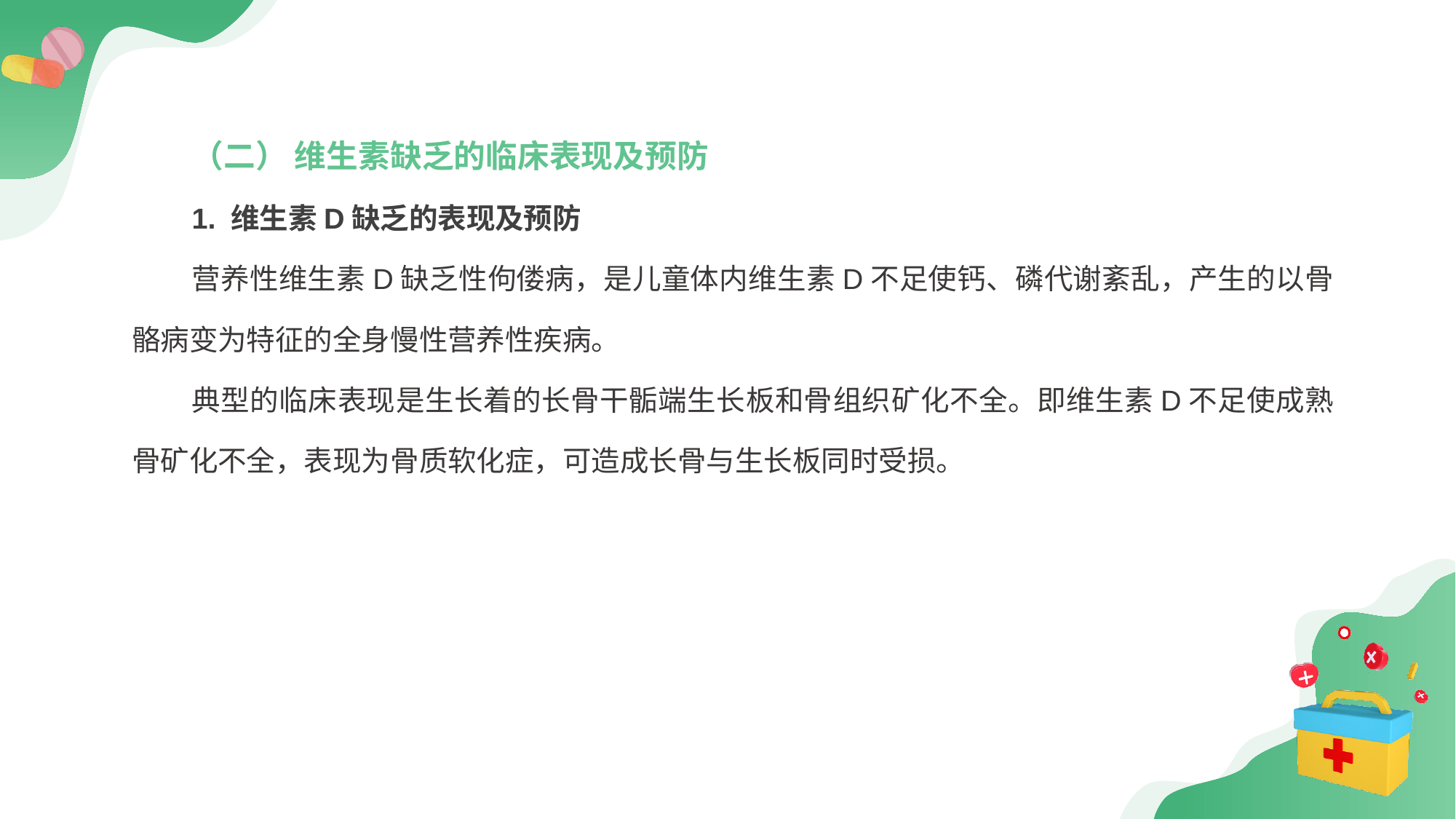

（二） 维生素缺乏的临床表现及预防
1. 维生素D缺乏的表现及预防
营养性维生素D缺乏性佝偻病，是儿童体内维生素D不足使钙、磷代谢紊乱，产生的以骨骼病变为特征的全身慢性营养性疾病。
典型的临床表现是生长着的长骨干骺端生长板和骨组织矿化不全。即维生素D不足使成熟骨矿化不全，表现为骨质软化症，可造成长骨与生长板同时受损。